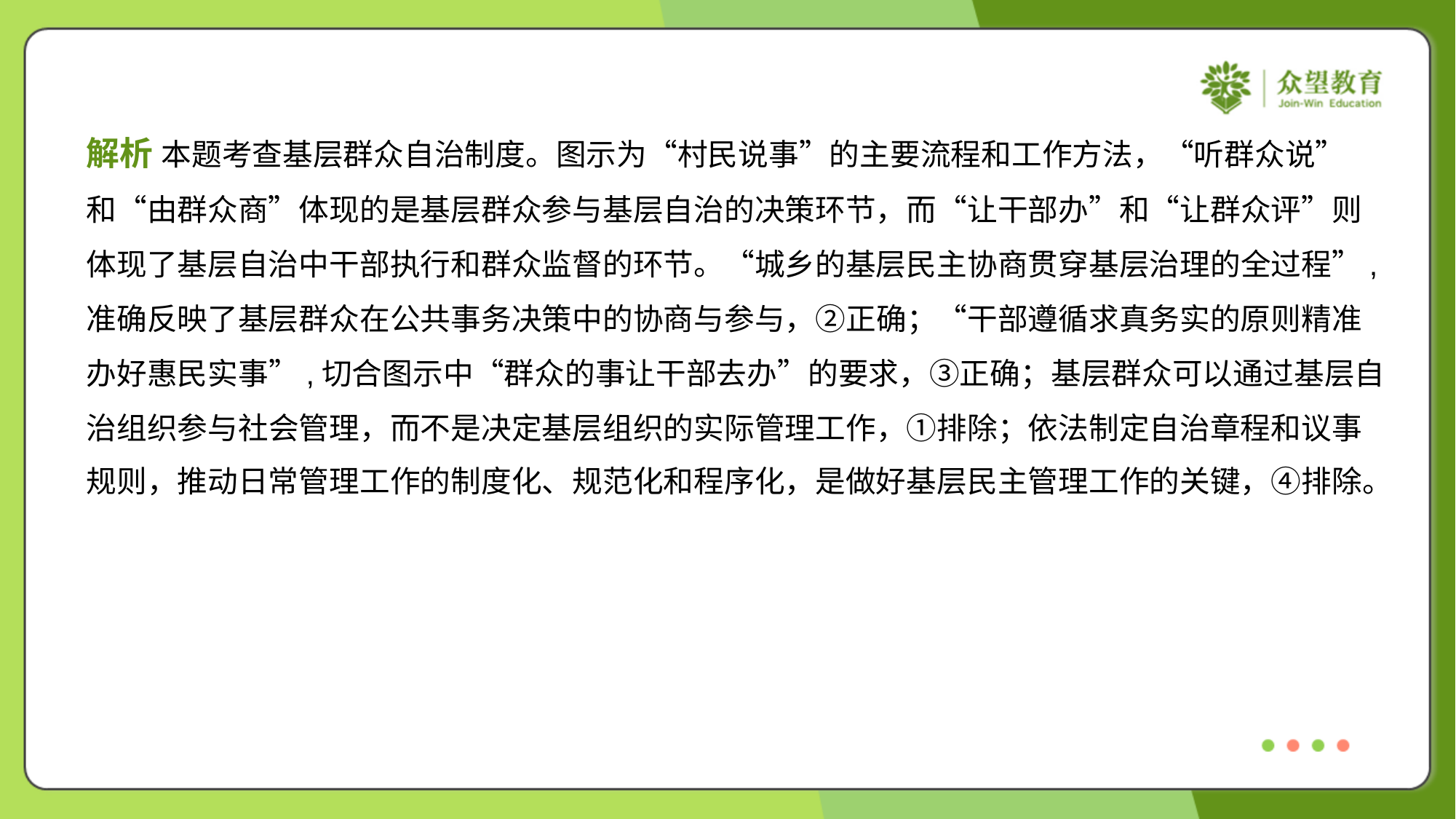

解析 本题考查基层群众自治制度。图示为“村民说事”的主要流程和工作方法，“听群众说”
和“由群众商”体现的是基层群众参与基层自治的决策环节，而“让干部办”和“让群众评”则
体现了基层自治中干部执行和群众监督的环节。“城乡的基层民主协商贯穿基层治理的全过程”,
准确反映了基层群众在公共事务决策中的协商与参与，②正确；“干部遵循求真务实的原则精准
办好惠民实事”,切合图示中“群众的事让干部去办”的要求，③正确；基层群众可以通过基层自
治组织参与社会管理，而不是决定基层组织的实际管理工作，①排除；依法制定自治章程和议事
规则，推动日常管理工作的制度化、规范化和程序化，是做好基层民主管理工作的关键，④排除。